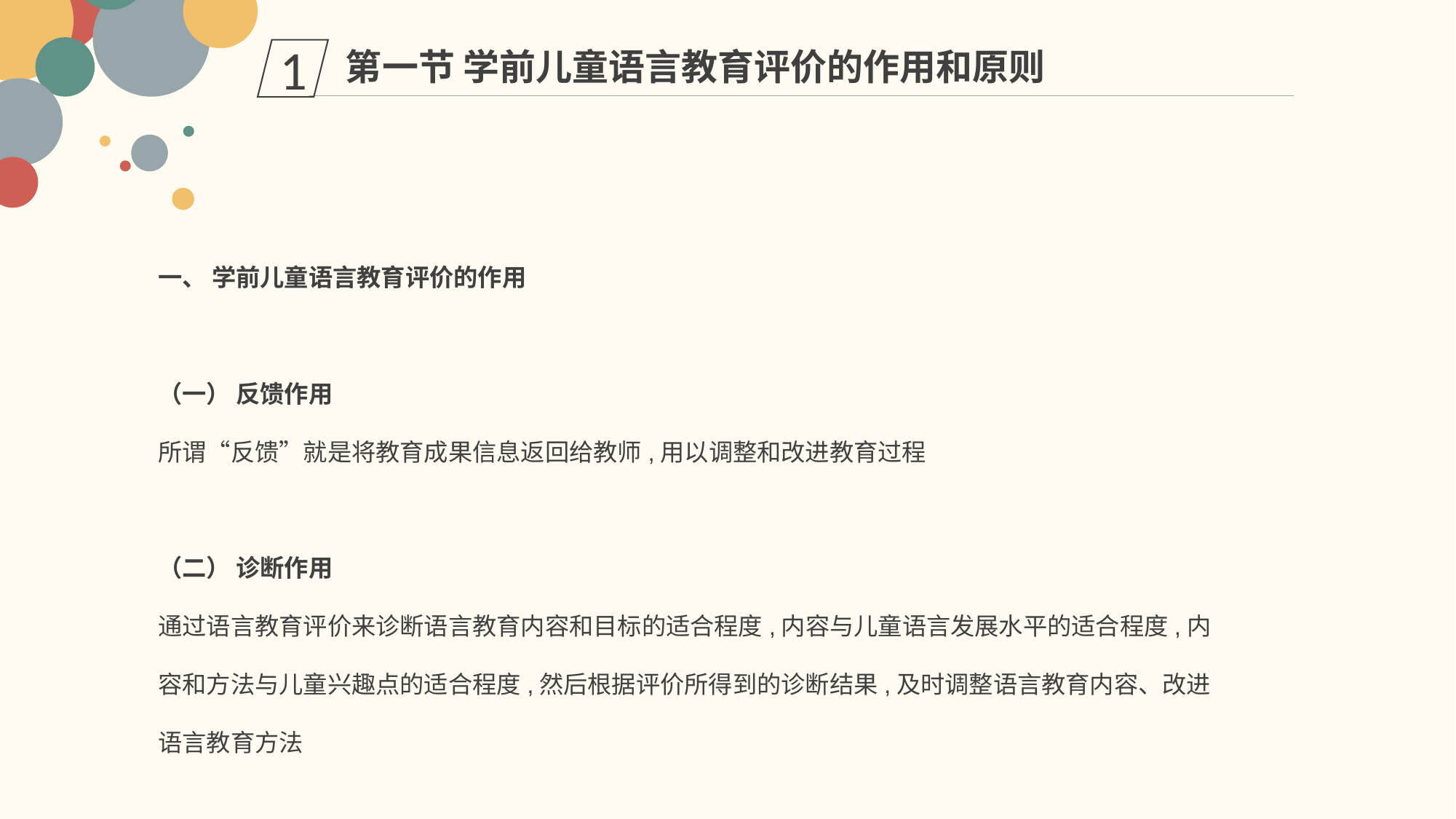

第一节 学前儿童语言教育评价的作用和原则
1
一、 学前儿童语言教育评价的作用

（一） 反馈作用
所谓“反馈”就是将教育成果信息返回给教师,用以调整和改进教育过程

（二） 诊断作用
通过语言教育评价来诊断语言教育内容和目标的适合程度,内容与儿童语言发展水平的适合程度,内容和方法与儿童兴趣点的适合程度,然后根据评价所得到的诊断结果,及时调整语言教育内容、改进语言教育方法